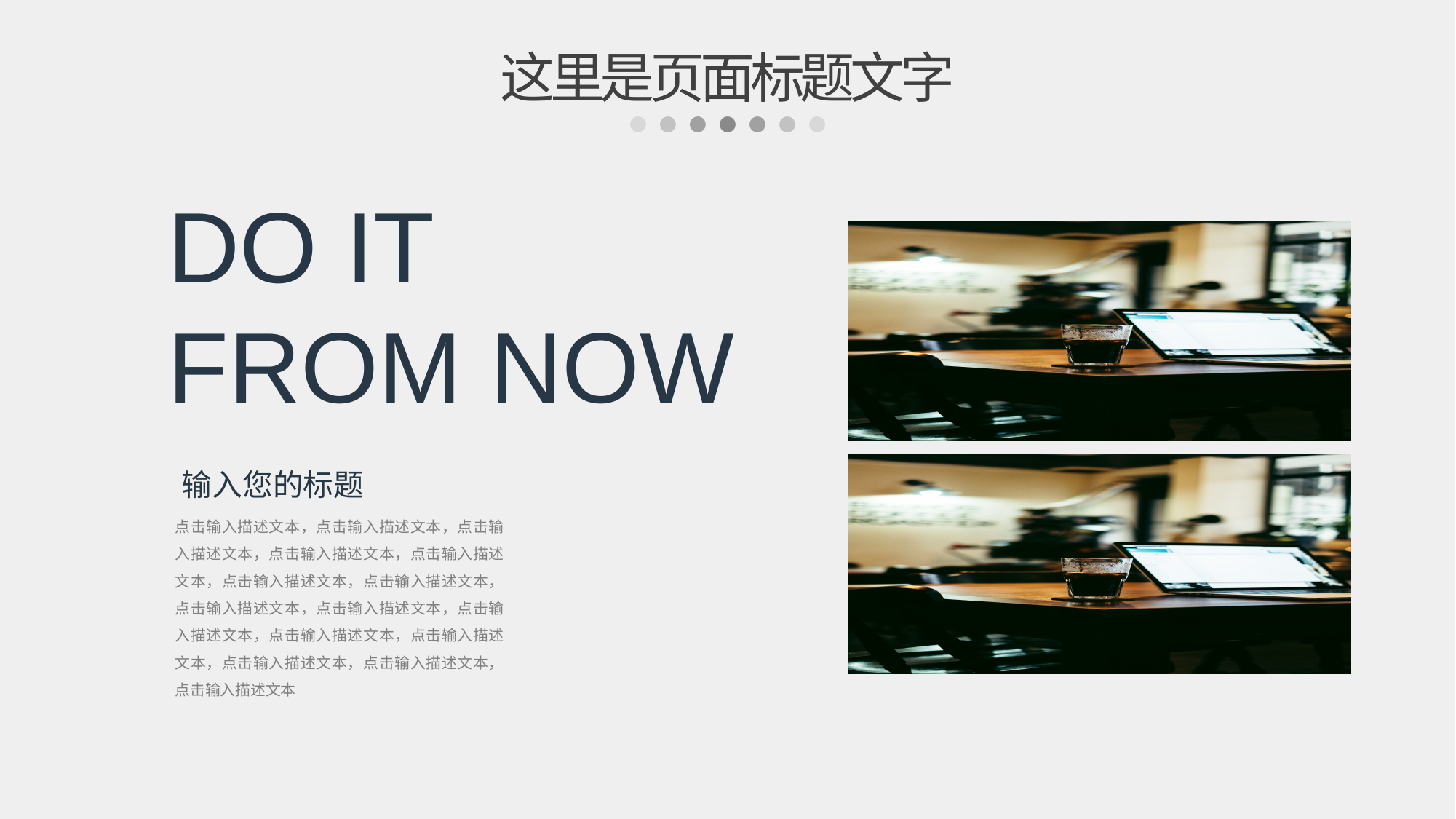

这里是页面标题文字
DO IT
FROM NOW

 输入您的标题
点击输入描述文本，点击输入描述文本，点击输入描述文本，点击输入描述文本，点击输入描述文本，点击输入描述文本，点击输入描述文本，点击输入描述文本，点击输入描述文本，点击输入描述文本，点击输入描述文本，点击输入描述文本，点击输入描述文本，点击输入描述文本，点击输入描述文本